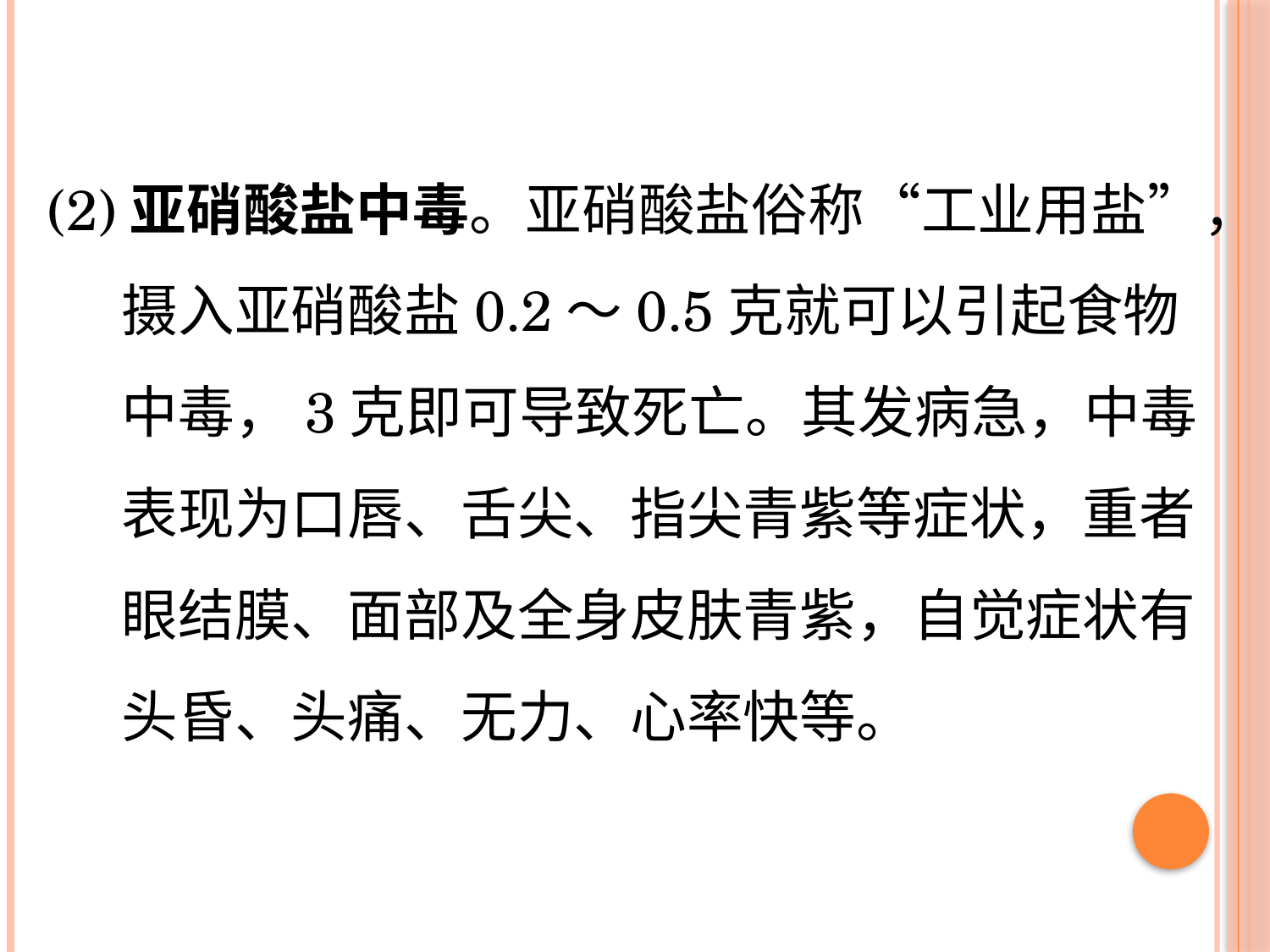

(2)亚硝酸盐中毒。亚硝酸盐俗称“工业用盐”，摄入亚硝酸盐0.2～0.5克就可以引起食物中毒，3克即可导致死亡。其发病急，中毒表现为口唇、舌尖、指尖青紫等症状，重者眼结膜、面部及全身皮肤青紫，自觉症状有头昏、头痛、无力、心率快等。